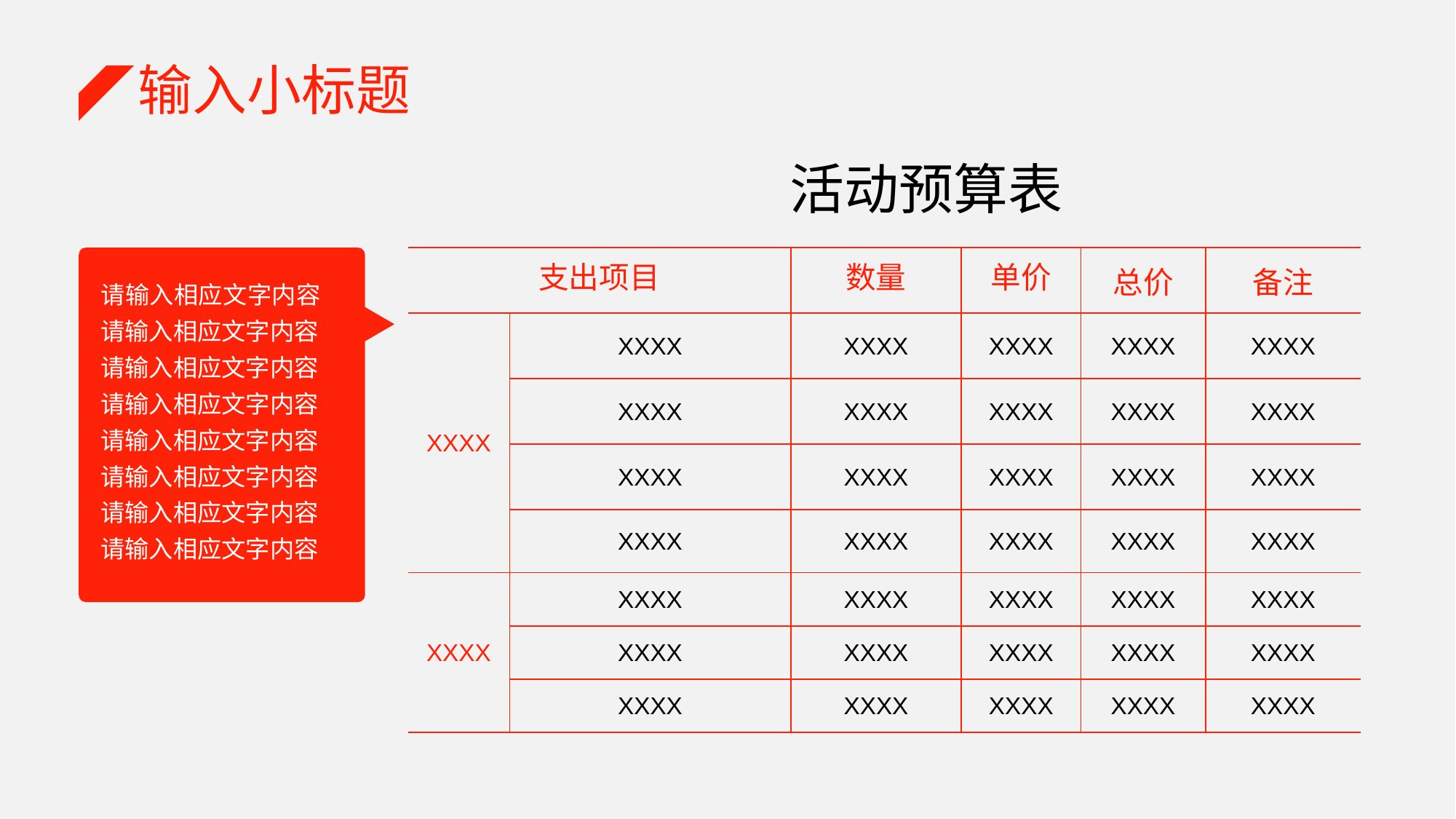

输入小标题
活动预算表

| 支出项目 |  | 数量 | 单价 | 总价 | 备注 |
| --- | --- | --- | --- | --- | --- |
| XXXX | XXXX | XXXX | XXXX | XXXX | XXXX |
|  | XXXX | XXXX | XXXX | XXXX | XXXX |
|  | XXXX | XXXX | XXXX | XXXX | XXXX |
|  | XXXX | XXXX | XXXX | XXXX | XXXX |
| XXXX | XXXX | XXXX | XXXX | XXXX | XXXX |
|  | XXXX | XXXX | XXXX | XXXX | XXXX |
|  | XXXX | XXXX | XXXX | XXXX | XXXX |
请输入相应文字内容请输入相应文字内容
请输入相应文字内容
请输入相应文字内容
请输入相应文字内容
请输入相应文字内容
请输入相应文字内容
请输入相应文字内容